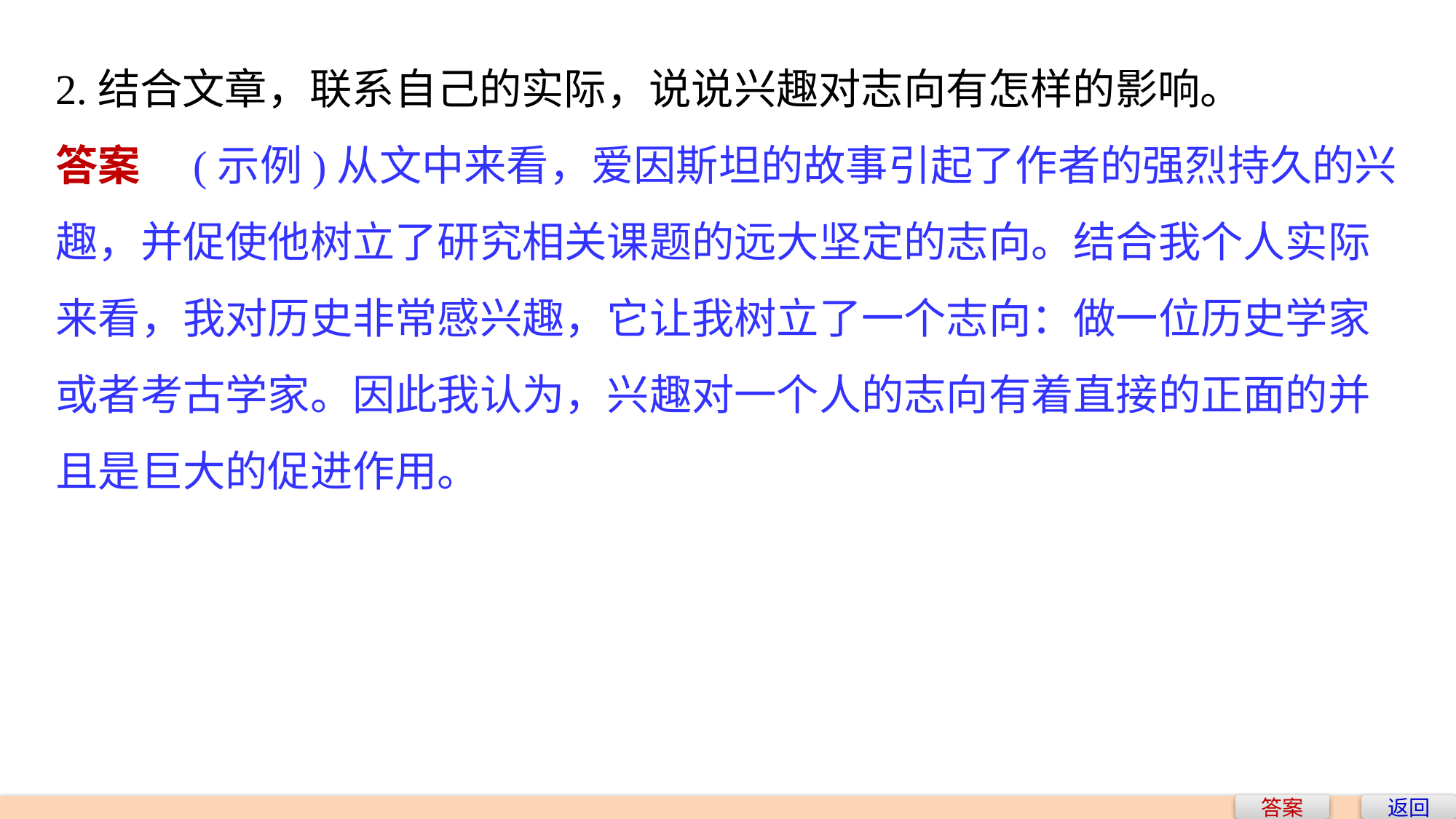

2.结合文章，联系自己的实际，说说兴趣对志向有怎样的影响。
答案　(示例)从文中来看，爱因斯坦的故事引起了作者的强烈持久的兴趣，并促使他树立了研究相关课题的远大坚定的志向。结合我个人实际来看，我对历史非常感兴趣，它让我树立了一个志向：做一位历史学家或者考古学家。因此我认为，兴趣对一个人的志向有着直接的正面的并且是巨大的促进作用。
答案
返回